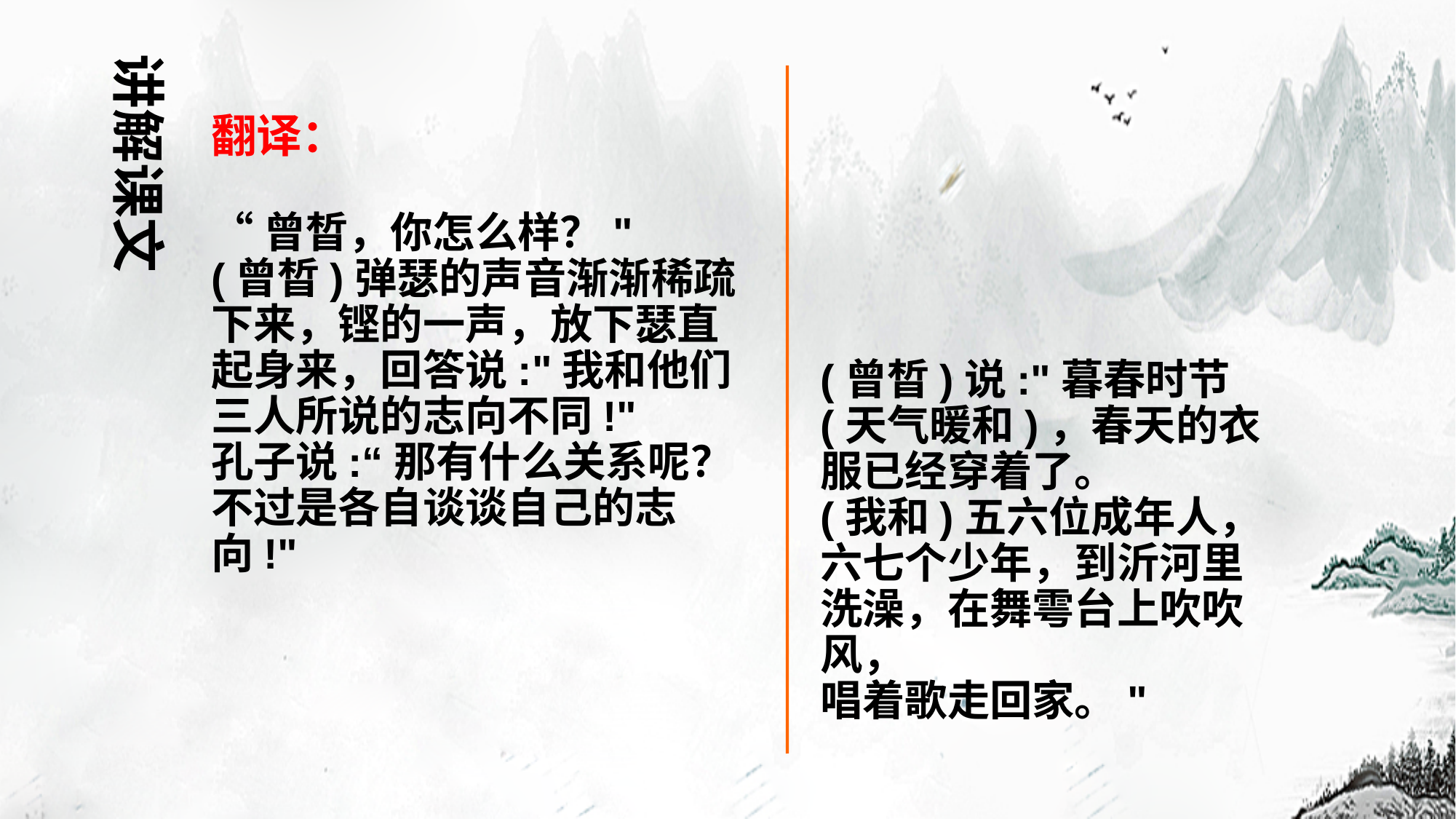

讲解课文

翻译：

“曾晳，你怎么样？"
(曾晳)弹瑟的声音渐渐稀疏下来，铿的一声，放下瑟直起身来，回答说:"我和他们三人所说的志向不同!"
孔子说:“那有什么关系呢？不过是各自谈谈自己的志向!"
(曾晳)说:"暮春时节(天气暖和)，春天的衣服已经穿着了。
(我和)五六位成年人，六七个少年，到沂河里洗澡，在舞雩台上吹吹风，
唱着歌走回家。"